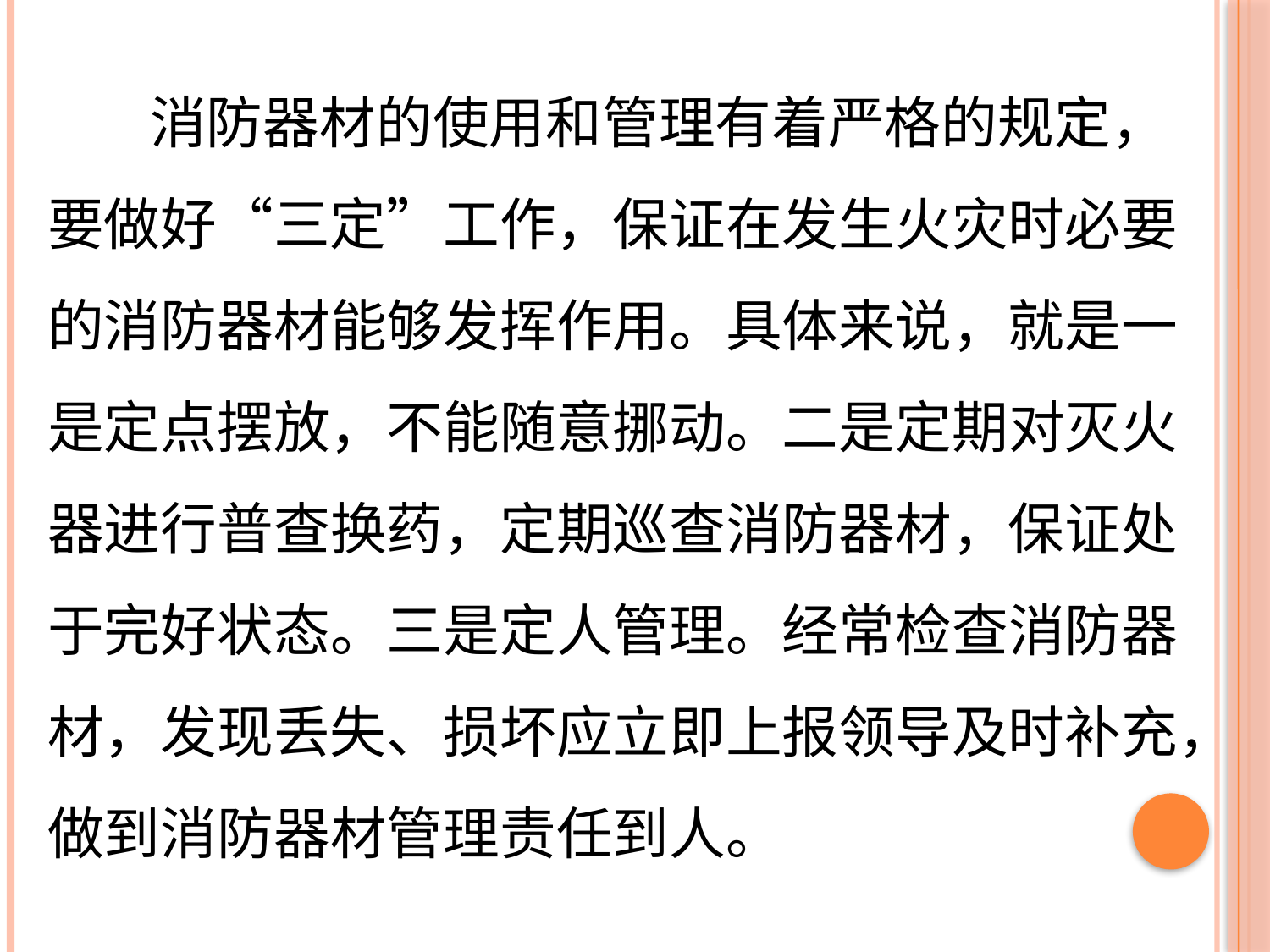

消防器材的使用和管理有着严格的规定，要做好“三定”工作，保证在发生火灾时必要的消防器材能够发挥作用。具体来说，就是一是定点摆放，不能随意挪动。二是定期对灭火器进行普查换药，定期巡查消防器材，保证处于完好状态。三是定人管理。经常检查消防器材，发现丢失、损坏应立即上报领导及时补充，做到消防器材管理责任到人。